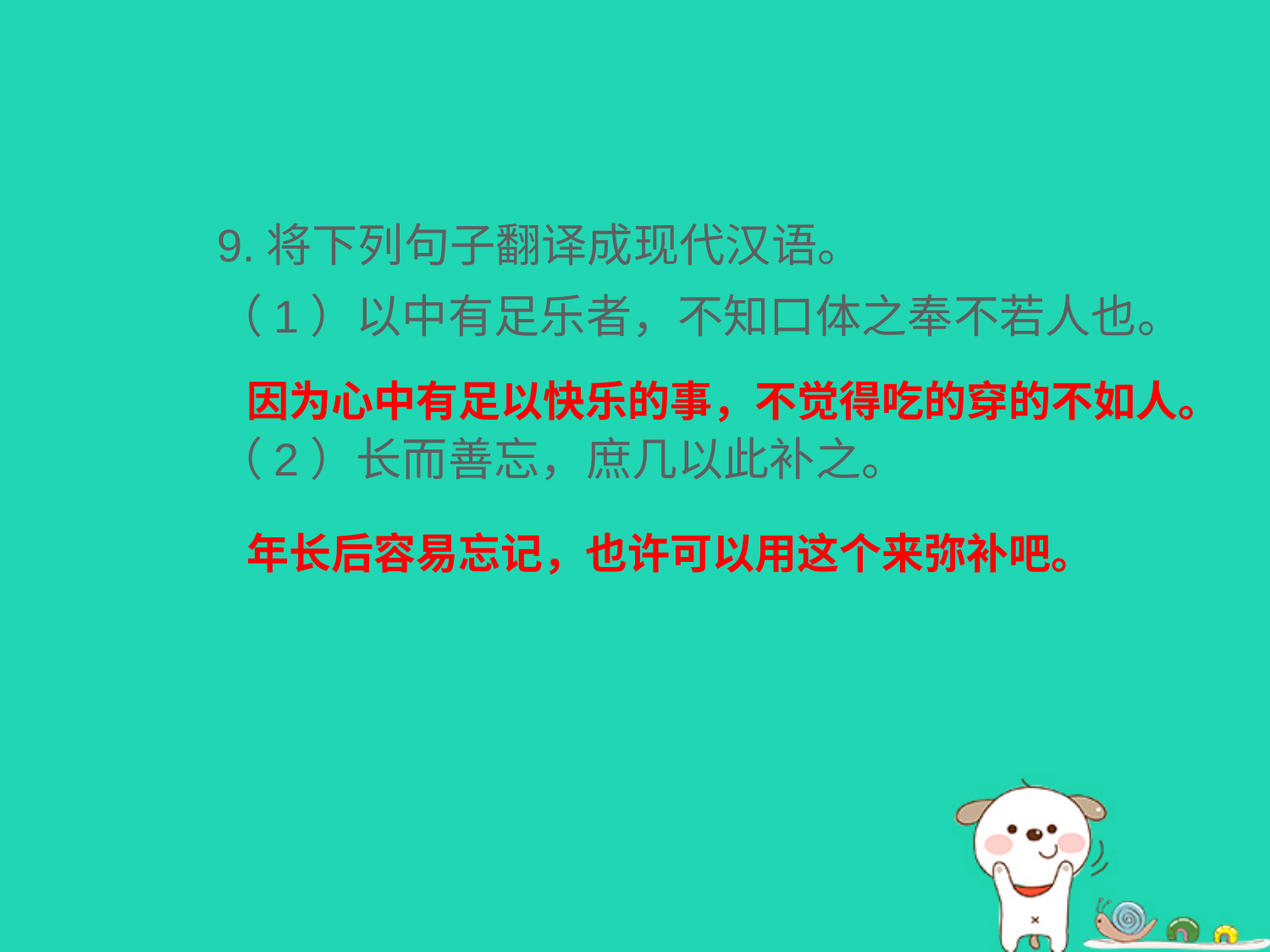

9.将下列句子翻译成现代汉语。
（1）以中有足乐者，不知口体之奉不若人也。

（2）长而善忘，庶几以此补之。
因为心中有足以快乐的事，不觉得吃的穿的不如人。
年长后容易忘记，也许可以用这个来弥补吧。